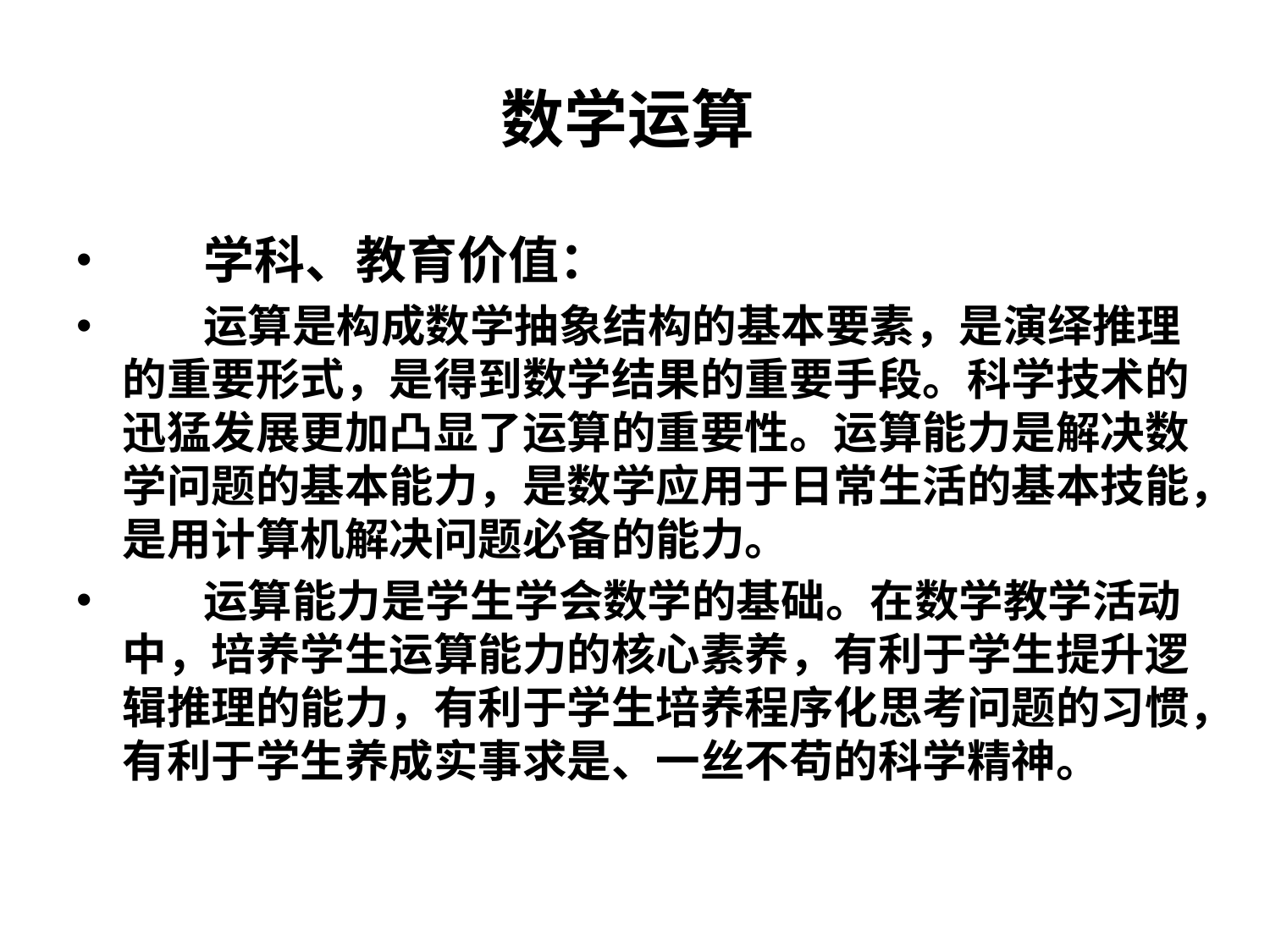

# 数学运算
       学科、教育价值：
       运算是构成数学抽象结构的基本要素，是演绎推理的重要形式，是得到数学结果的重要手段。科学技术的迅猛发展更加凸显了运算的重要性。运算能力是解决数学问题的基本能力，是数学应用于日常生活的基本技能，是用计算机解决问题必备的能力。
       运算能力是学生学会数学的基础。在数学教学活动中，培养学生运算能力的核心素养，有利于学生提升逻辑推理的能力，有利于学生培养程序化思考问题的习惯，有利于学生养成实事求是、一丝不苟的科学精神。